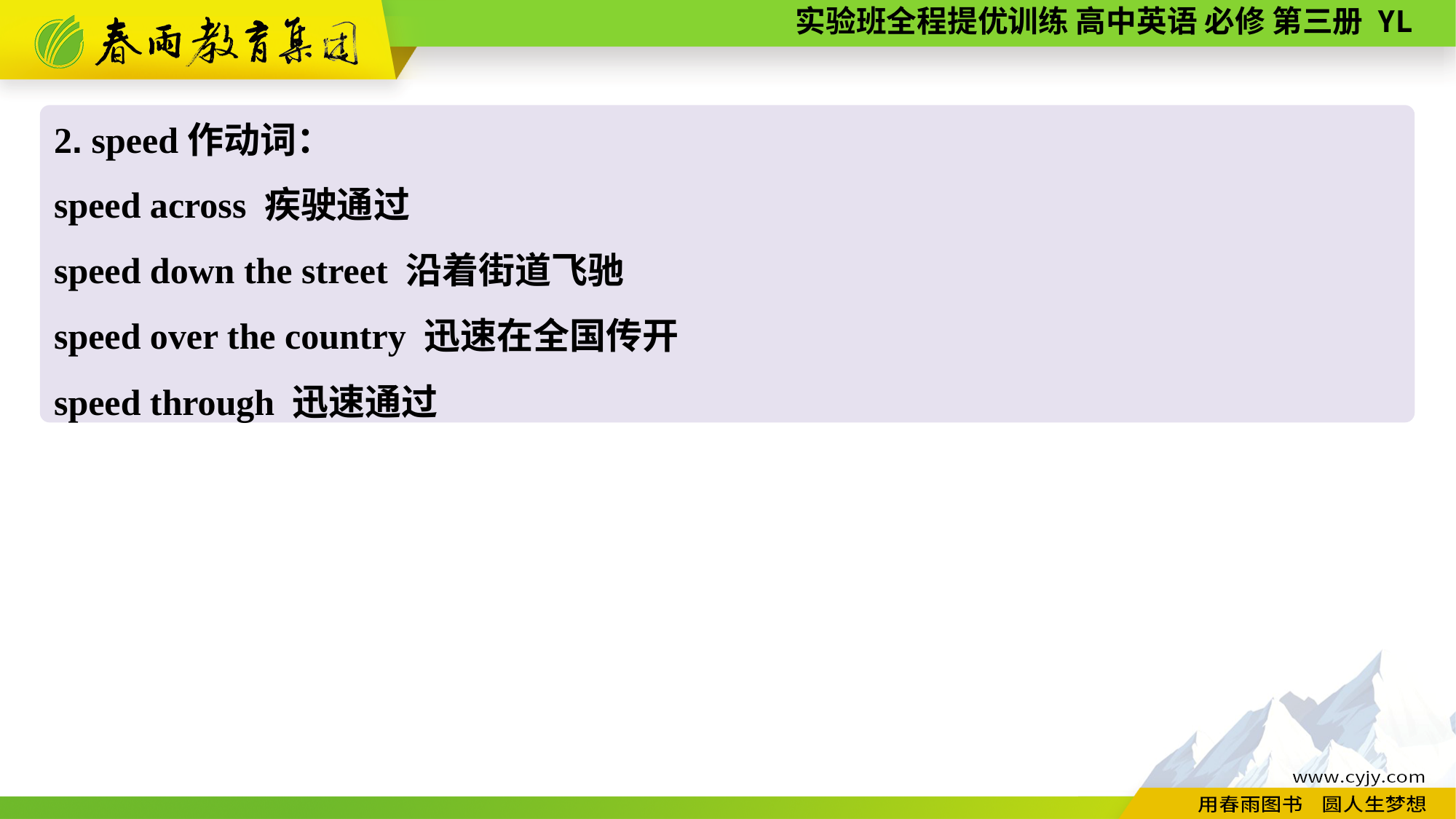

2. speed作动词：
speed across 疾驶通过
speed down the street 沿着街道飞驰
speed over the country 迅速在全国传开
speed through 迅速通过